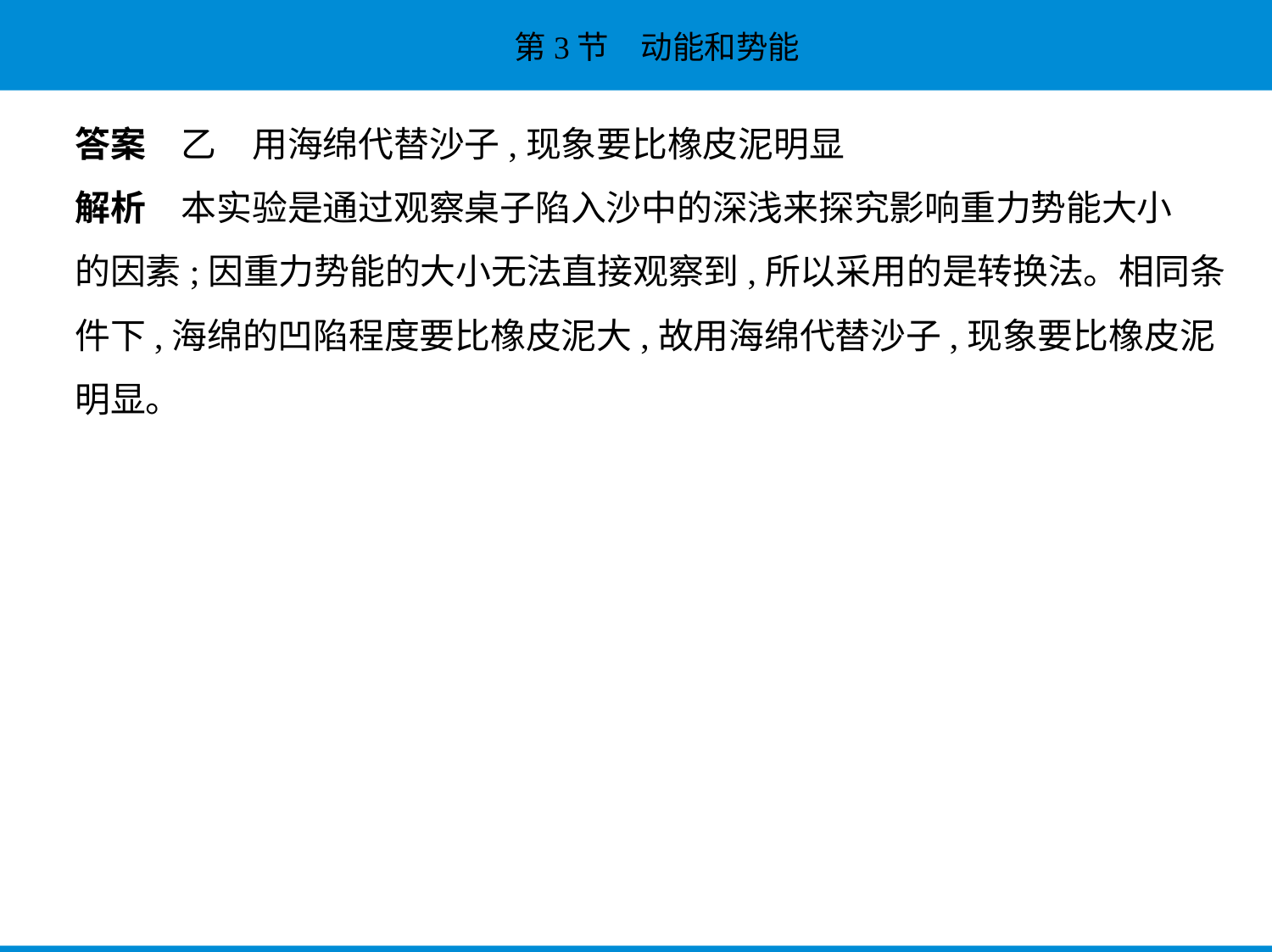

答案　乙　用海绵代替沙子,现象要比橡皮泥明显
解析　本实验是通过观察桌子陷入沙中的深浅来探究影响重力势能大小
的因素;因重力势能的大小无法直接观察到,所以采用的是转换法。相同条
件下,海绵的凹陷程度要比橡皮泥大,故用海绵代替沙子,现象要比橡皮泥
明显。